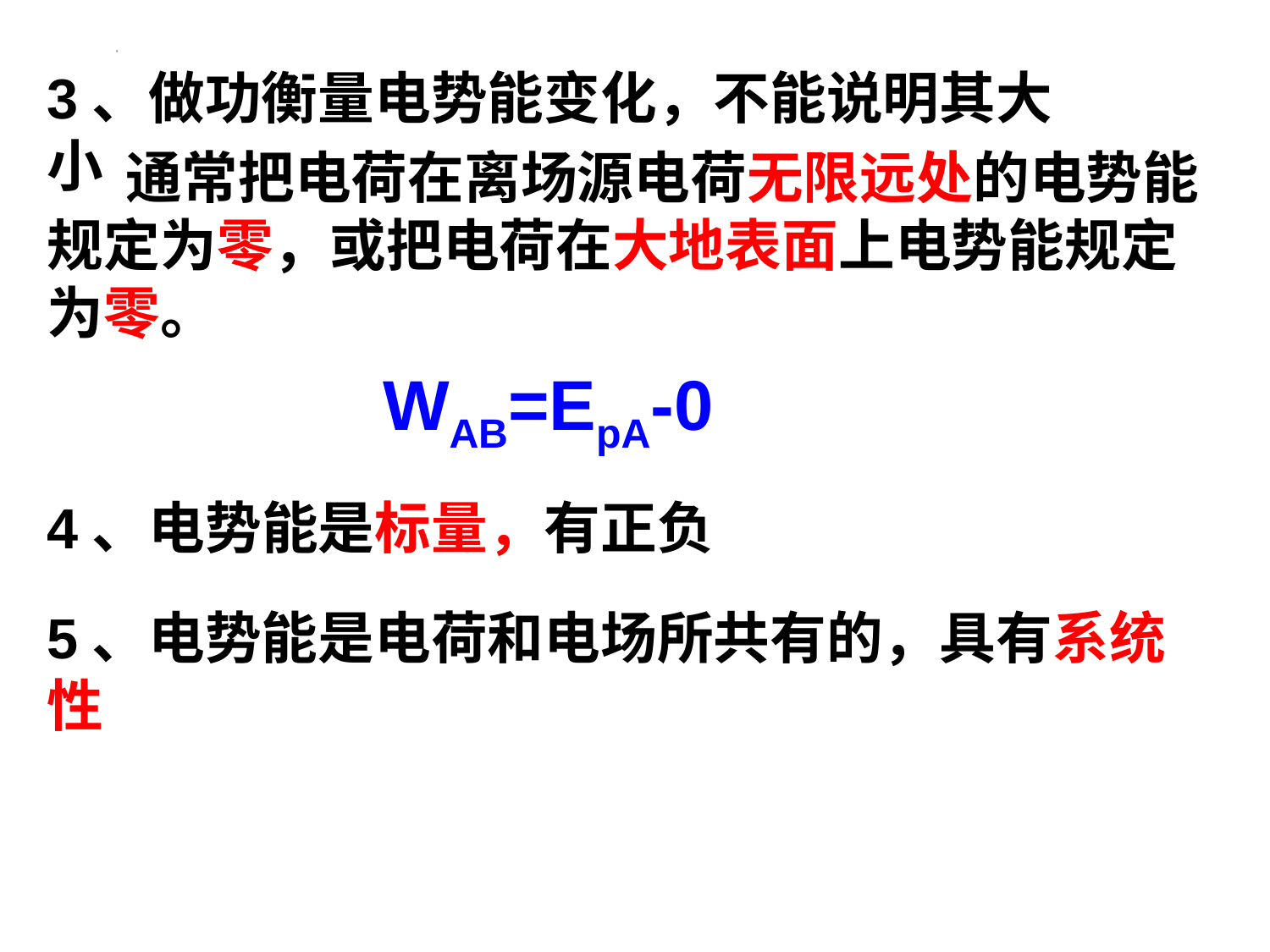

3、做功衡量电势能变化，不能说明其大小
     通常把电荷在离场源电荷无限远处的电势能规定为零，或把电荷在大地表面上电势能规定为零。
WAB=EpA-0
4、电势能是标量，有正负
5、电势能是电荷和电场所共有的，具有系统性